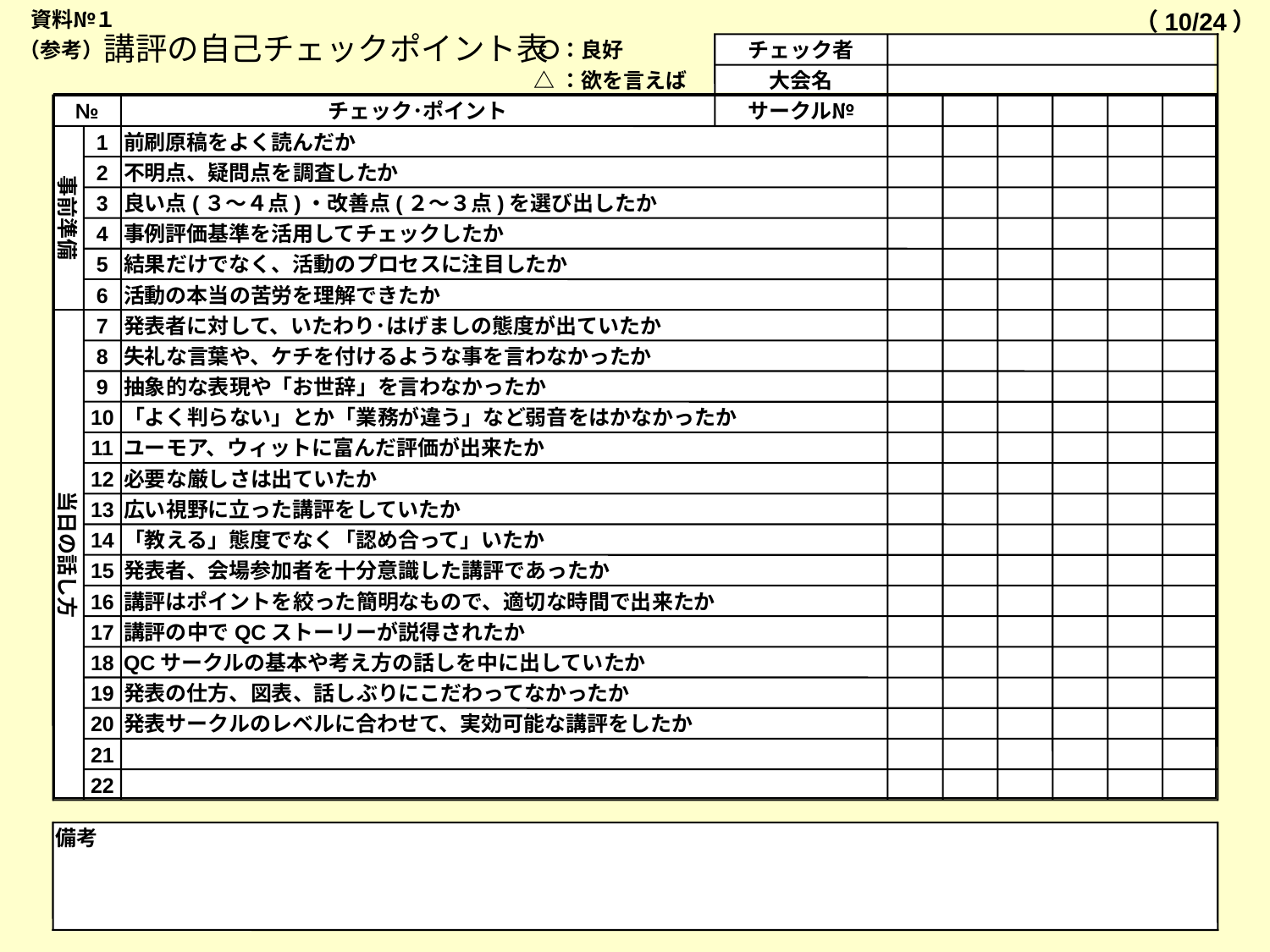

資料№１
（10/24）
　  講評の自己チェックポイント表
（参考）

 〇：良好

チェック者

 △：欲を言えば
大会名

№

チェック･ポイント

サークル№

事前準備

1

前刷原稿をよく読んだか

2

不明点、疑問点を調査したか

3

良い点(３～４点)・改善点(２～３点)を選び出したか

4

事例評価基準を活用してチェックしたか

5

結果だけでなく、活動のプロセスに注目したか

6

活動の本当の苦労を理解できたか

当日の話し方

7
発表者に対して、いたわり･はげましの態度が出ていたか

8

失礼な言葉や、ケチを付けるような事を言わなかったか

9

抽象的な表現や「お世辞」を言わなかったか

10

「よく判らない」とか「業務が違う」など弱音をはかなかったか

11

ユーモア、ウィットに富んだ評価が出来たか

12

必要な厳しさは出ていたか

13

広い視野に立った講評をしていたか

14

「教える」態度でなく「認め合って」いたか

15

発表者、会場参加者を十分意識した講評であったか

16

講評はポイントを絞った簡明なもので、適切な時間で出来たか

17

講評の中でQCストーリーが説得されたか

18

QCサークルの基本や考え方の話しを中に出していたか

19

発表の仕方、図表、話しぶりにこだわってなかったか

20

発表サークルのレベルに合わせて、実効可能な講評をしたか

21

22

備考